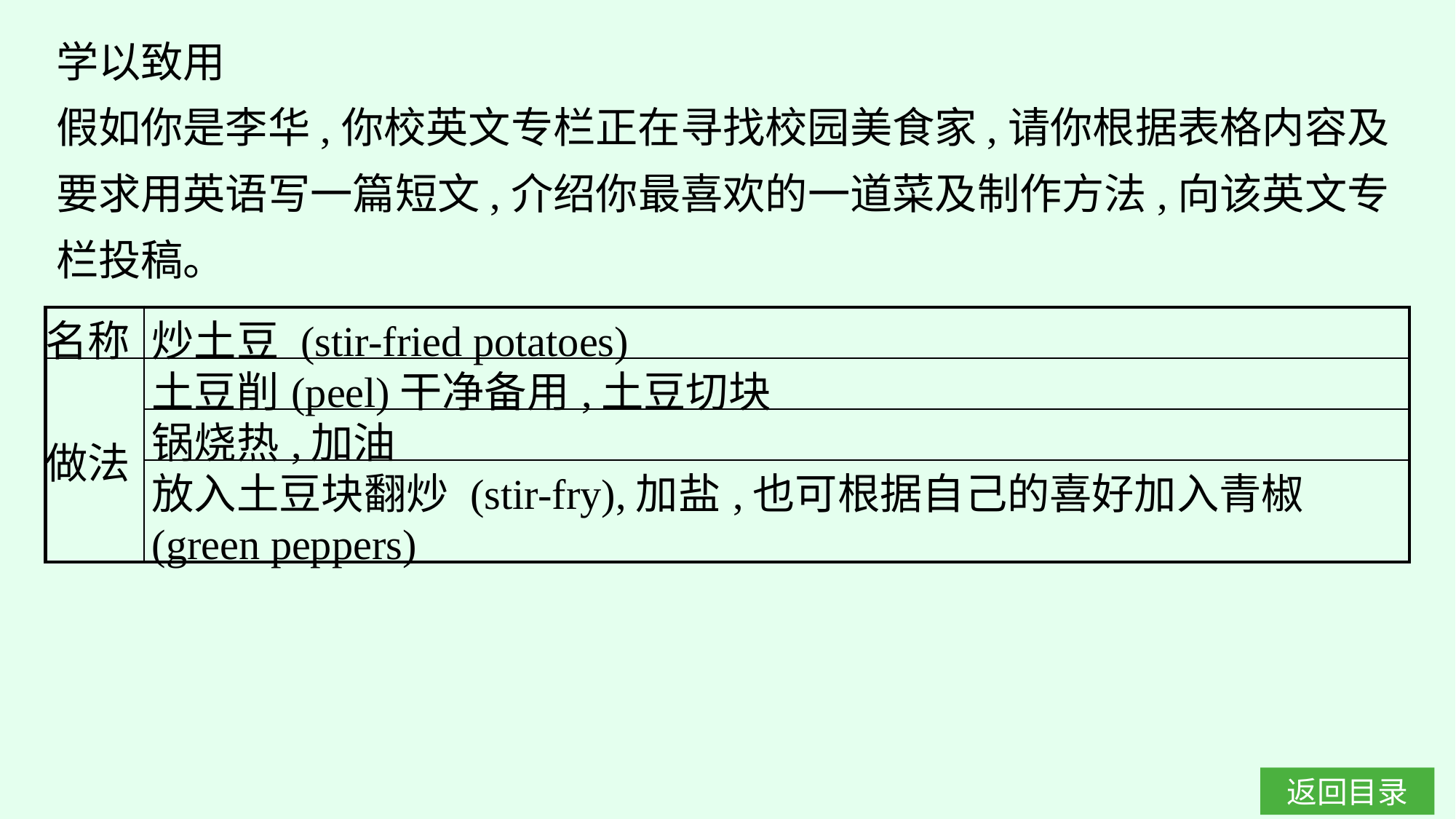

学以致用
假如你是李华,你校英文专栏正在寻找校园美食家,请你根据表格内容及要求用英语写一篇短文,介绍你最喜欢的一道菜及制作方法,向该英文专栏投稿。
| 名称 | 炒土豆 (stir-fried potatoes) |
| --- | --- |
| 做法 | 土豆削(peel)干净备用,土豆切块 |
|  | 锅烧热,加油 |
|  | 放入土豆块翻炒 (stir-fry),加盐,也可根据自己的喜好加入青椒(green peppers) |